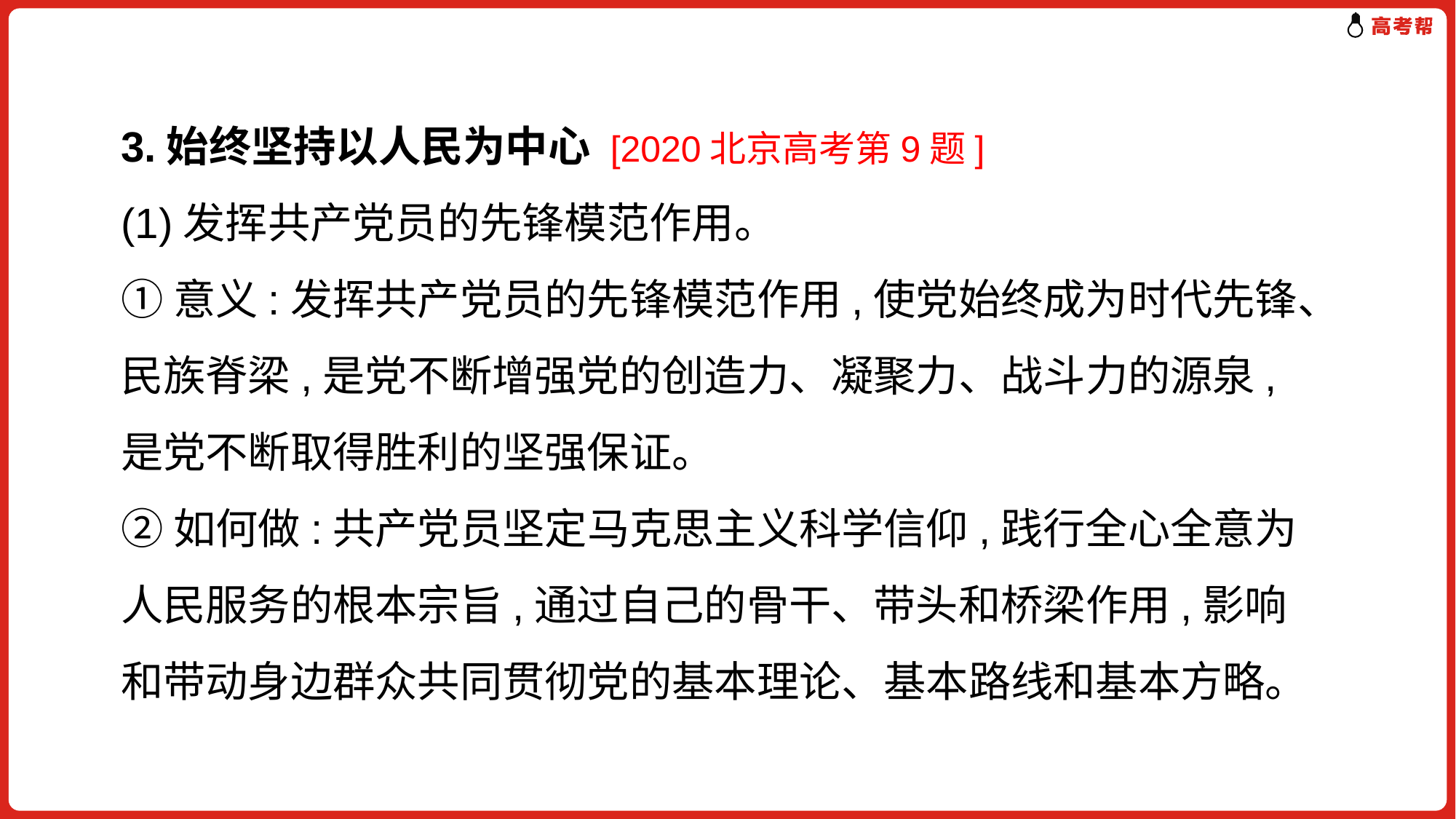

3.始终坚持以人民为中心 [2020北京高考第9题]
(1)发挥共产党员的先锋模范作用。
①意义:发挥共产党员的先锋模范作用,使党始终成为时代先锋、民族脊梁,是党不断增强党的创造力、凝聚力、战斗力的源泉,是党不断取得胜利的坚强保证。
②如何做:共产党员坚定马克思主义科学信仰,践行全心全意为人民服务的根本宗旨,通过自己的骨干、带头和桥梁作用,影响和带动身边群众共同贯彻党的基本理论、基本路线和基本方略。